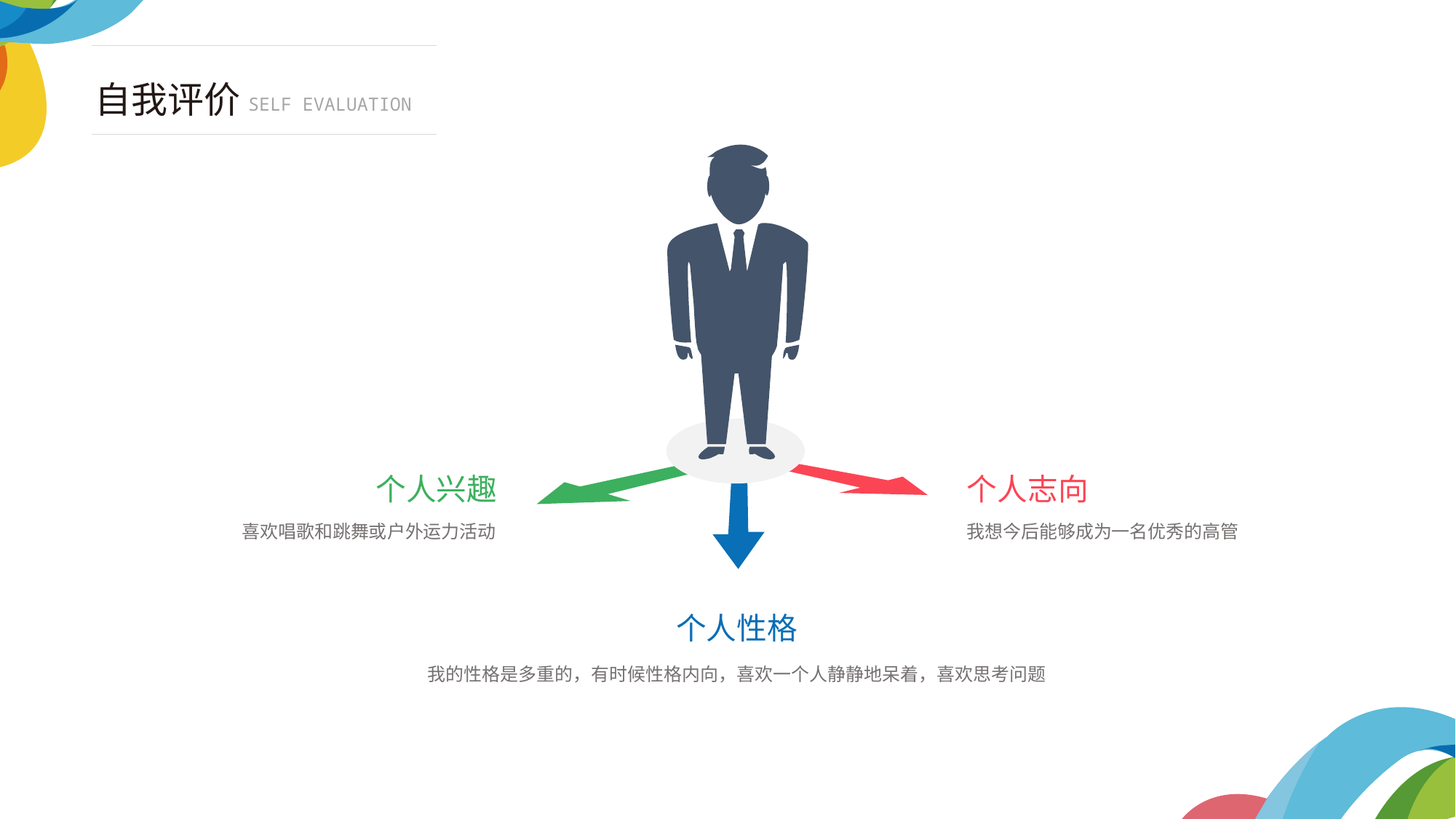

自我评价
SELF EVALUATION

个人兴趣
喜欢唱歌和跳舞或户外运力活动
个人志向
我想今后能够成为一名优秀的高管

个人性格
我的性格是多重的，有时候性格内向，喜欢一个人静静地呆着，喜欢思考问题